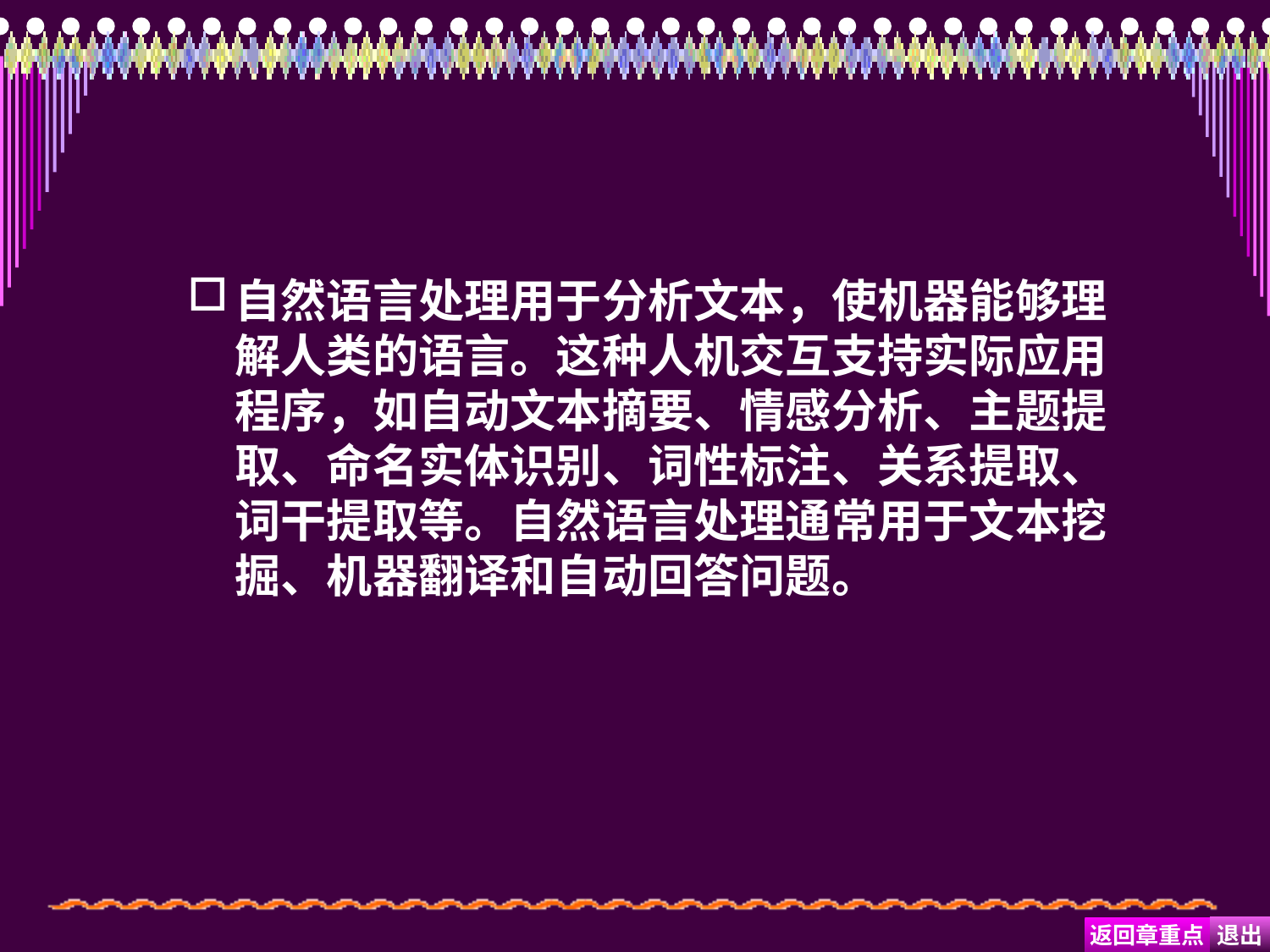

#
自然语言处理用于分析文本，使机器能够理解人类的语言。这种人机交互支持实际应用程序，如自动文本摘要、情感分析、主题提取、命名实体识别、词性标注、关系提取、词干提取等。自然语言处理通常用于文本挖掘、机器翻译和自动回答问题。